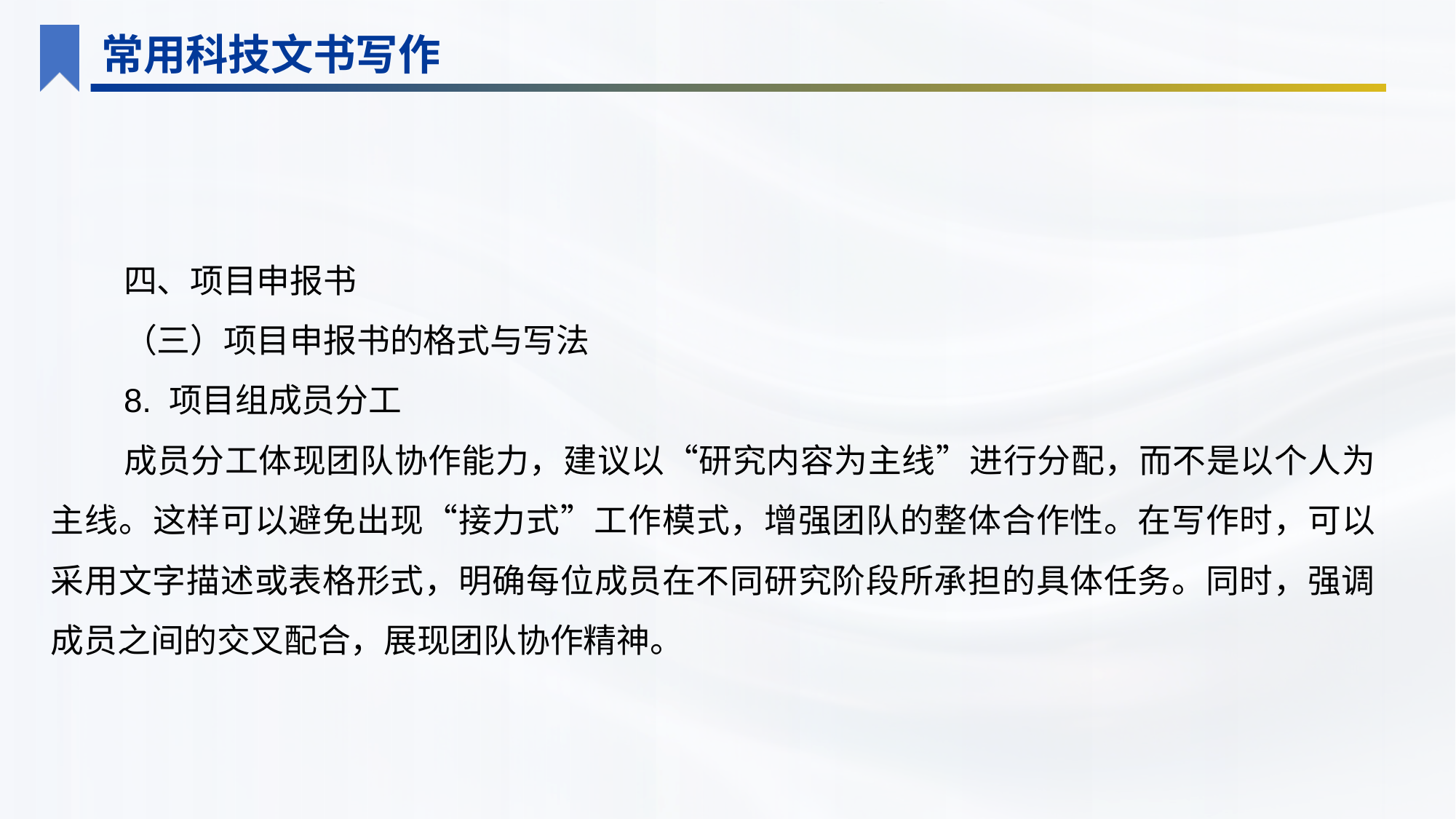

常用科技文书写作
四、项目申报书
（三）项目申报书的格式与写法
8. 项目组成员分工
成员分工体现团队协作能力，建议以“研究内容为主线”进行分配，而不是以个人为主线。这样可以避免出现“接力式”工作模式，增强团队的整体合作性。在写作时，可以采用文字描述或表格形式，明确每位成员在不同研究阶段所承担的具体任务。同时，强调成员之间的交叉配合，展现团队协作精神。